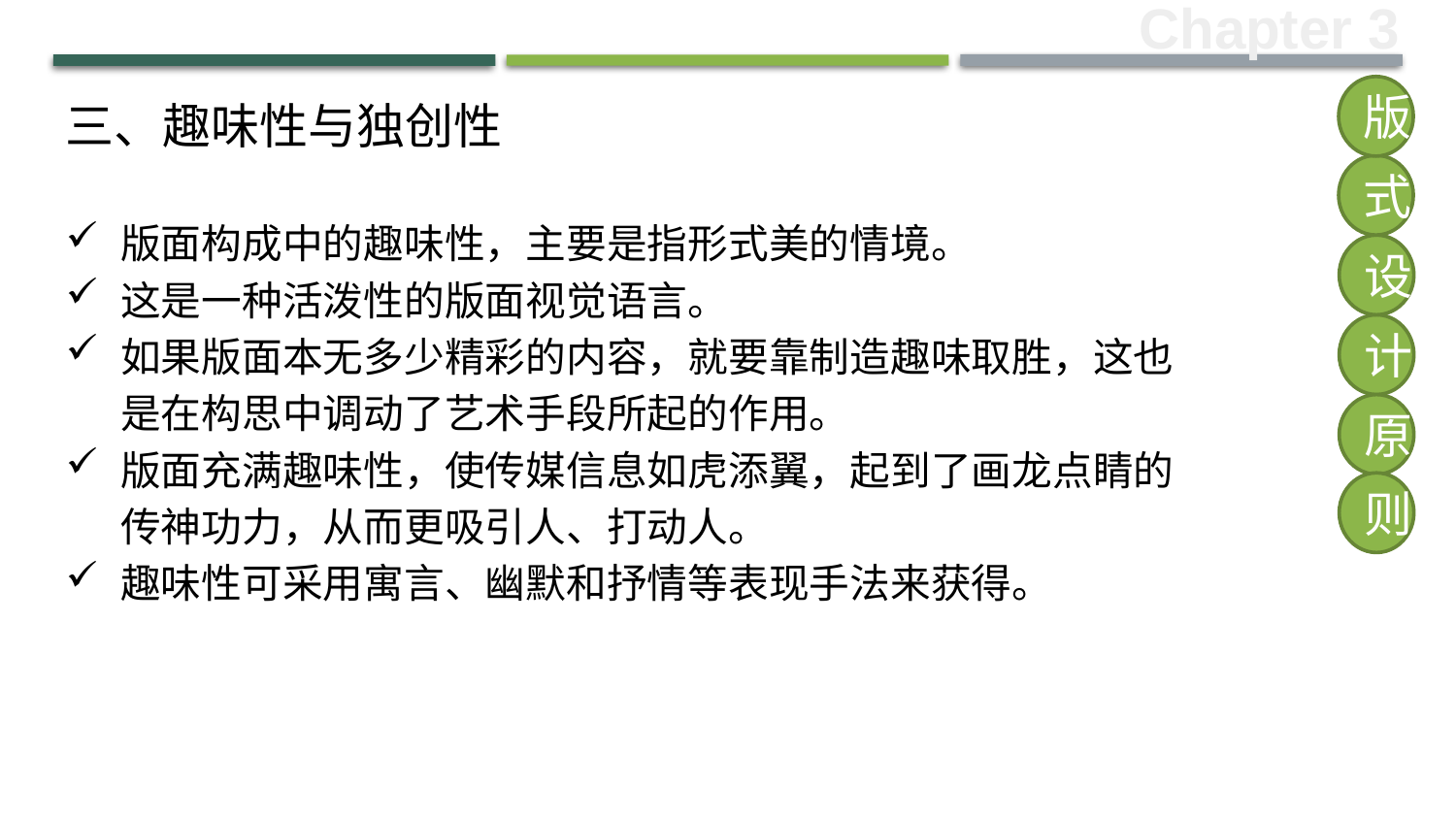

Chapter 3
版
三、趣味性与独创性

版面构成中的趣味性，主要是指形式美的情境。
这是一种活泼性的版面视觉语言。
如果版面本无多少精彩的内容，就要靠制造趣味取胜，这也是在构思中调动了艺术手段所起的作用。
版面充满趣味性，使传媒信息如虎添翼，起到了画龙点睛的传神功力，从而更吸引人、打动人。
趣味性可采用寓言、幽默和抒情等表现手法来获得。
式
设
计
原
则